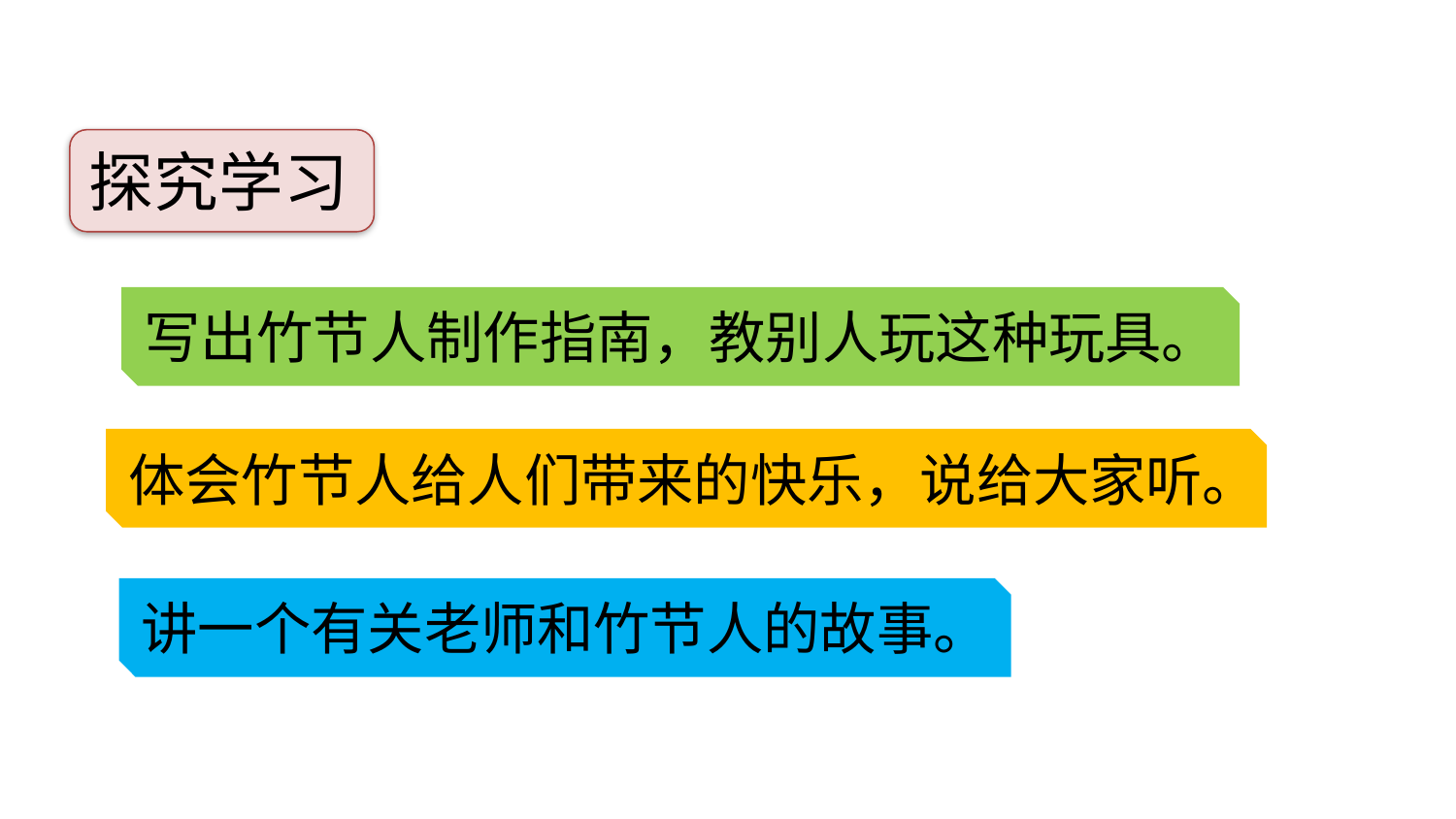

探究学习
写出竹节人制作指南，教别人玩这种玩具。
体会竹节人给人们带来的快乐，说给大家听。
讲一个有关老师和竹节人的故事。